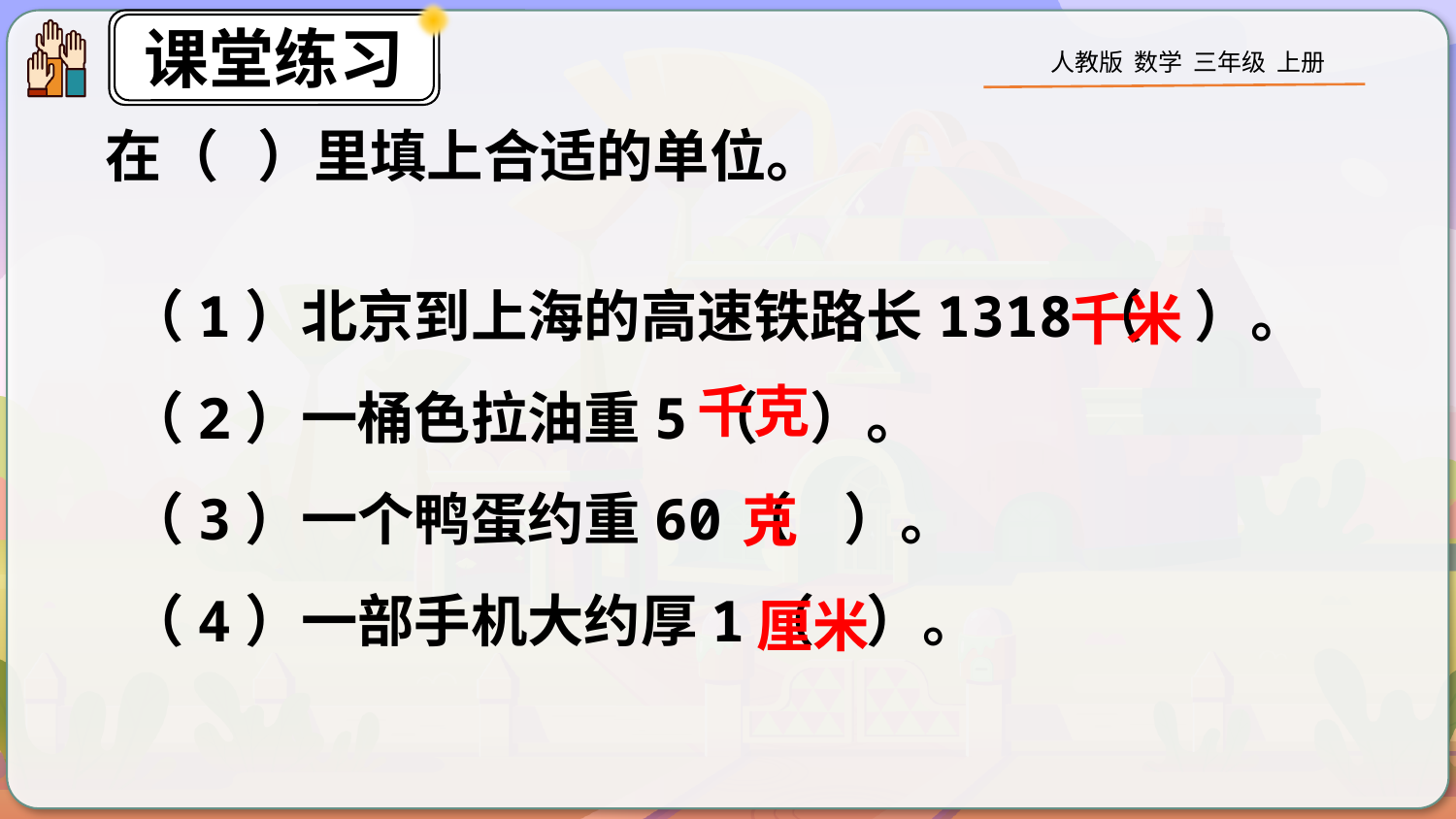

在（   ）里填上合适的单位。
（1）北京到上海的高速铁路长1318（    ）。
（2）一桶色拉油重5（    ）。
（3）一个鸭蛋约重60（    ）。
（4）一部手机大约厚1（    ）。
千米
千克
克
厘米